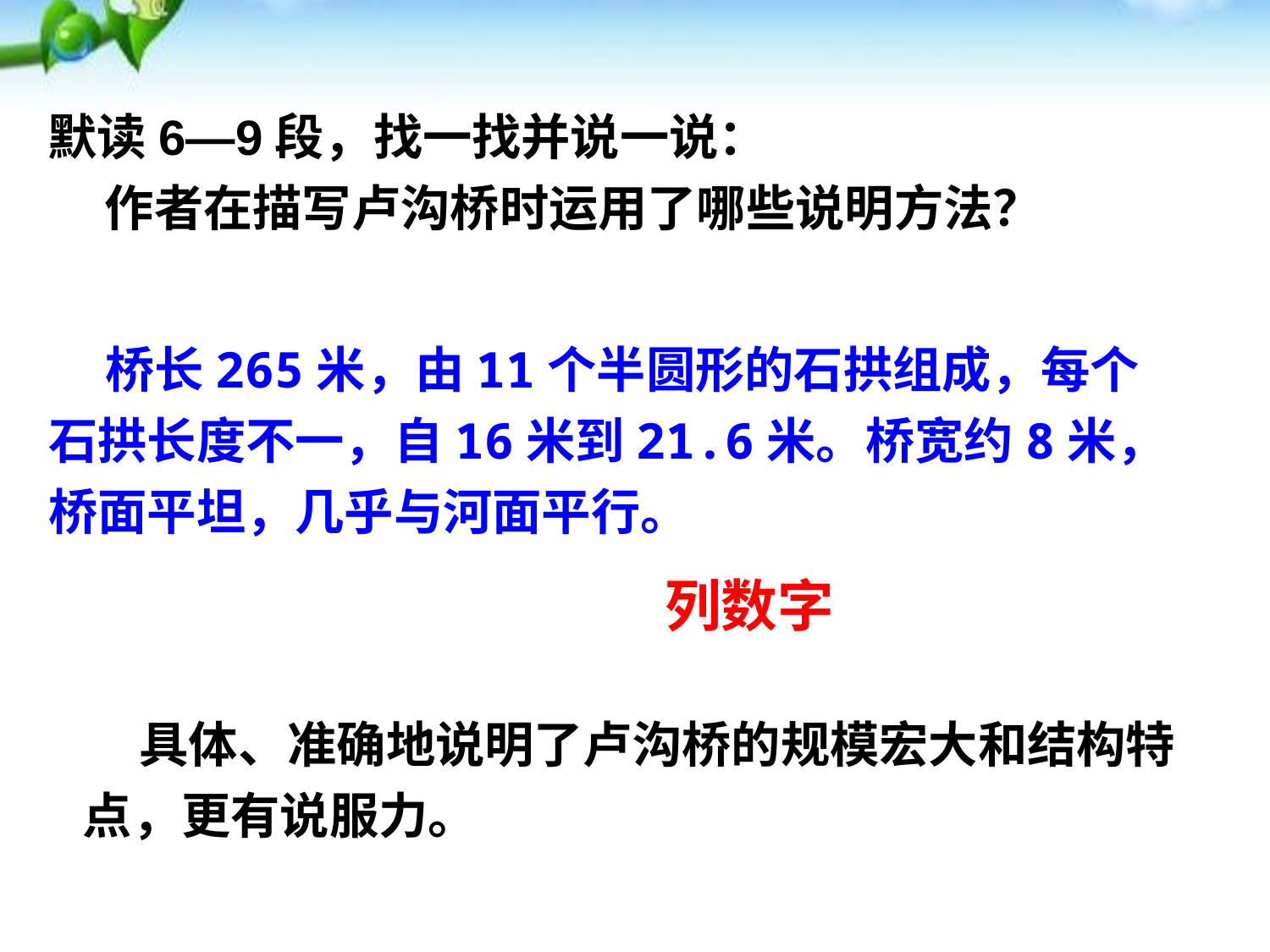

默读6—9段，找一找并说一说：
    作者在描写卢沟桥时运用了哪些说明方法？
    桥长265米，由11个半圆形的石拱组成，每个石拱长度不一，自16米到21.6米。桥宽约8米，桥面平坦，几乎与河面平行。
列数字
    具体、准确地说明了卢沟桥的规模宏大和结构特点，更有说服力。